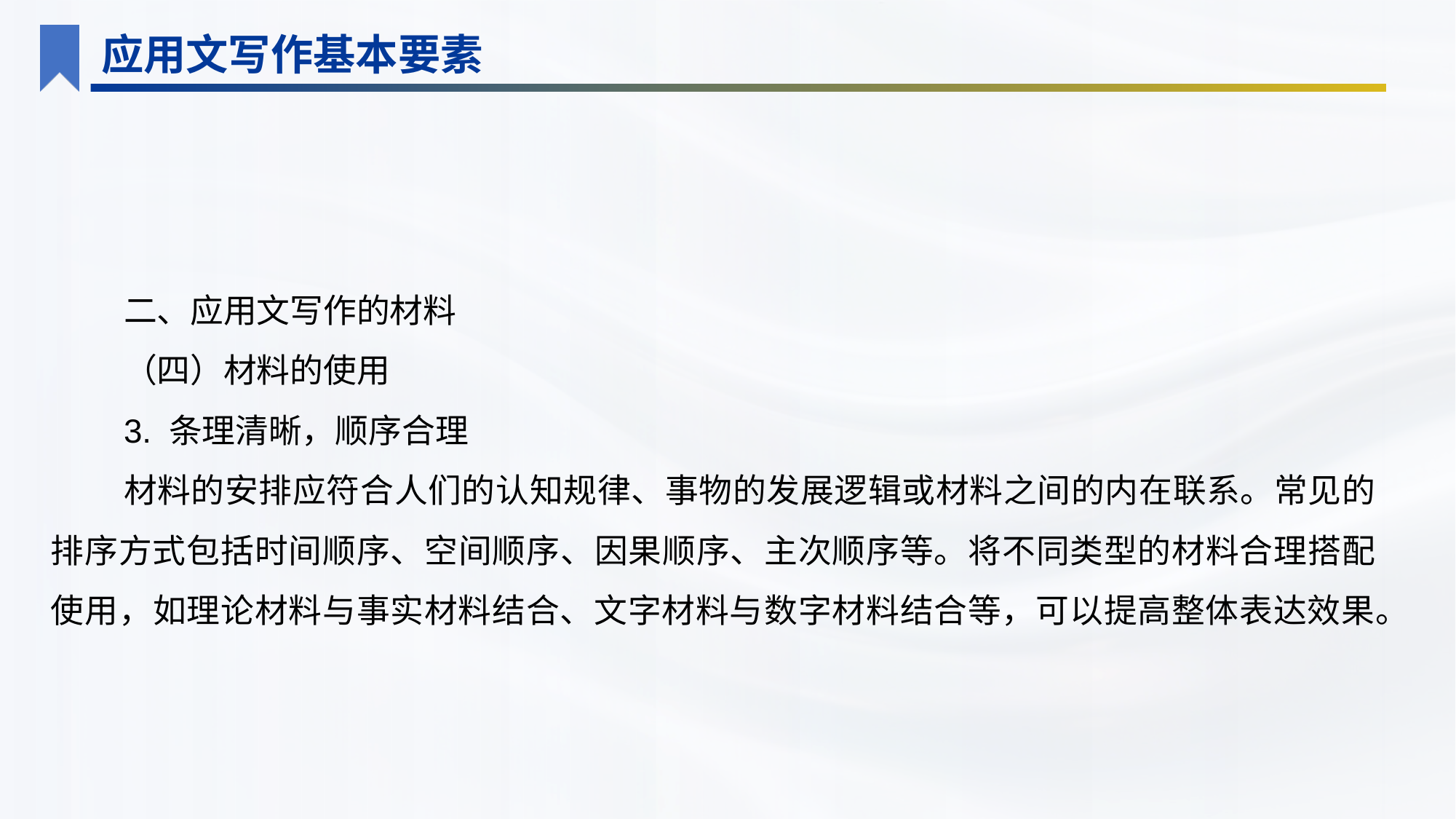

应用文写作基本要素
二、应用文写作的材料
（四）材料的使用
3. 条理清晰，顺序合理
材料的安排应符合人们的认知规律、事物的发展逻辑或材料之间的内在联系。常见的排序方式包括时间顺序、空间顺序、因果顺序、主次顺序等。将不同类型的材料合理搭配使用，如理论材料与事实材料结合、文字材料与数字材料结合等，可以提高整体表达效果。